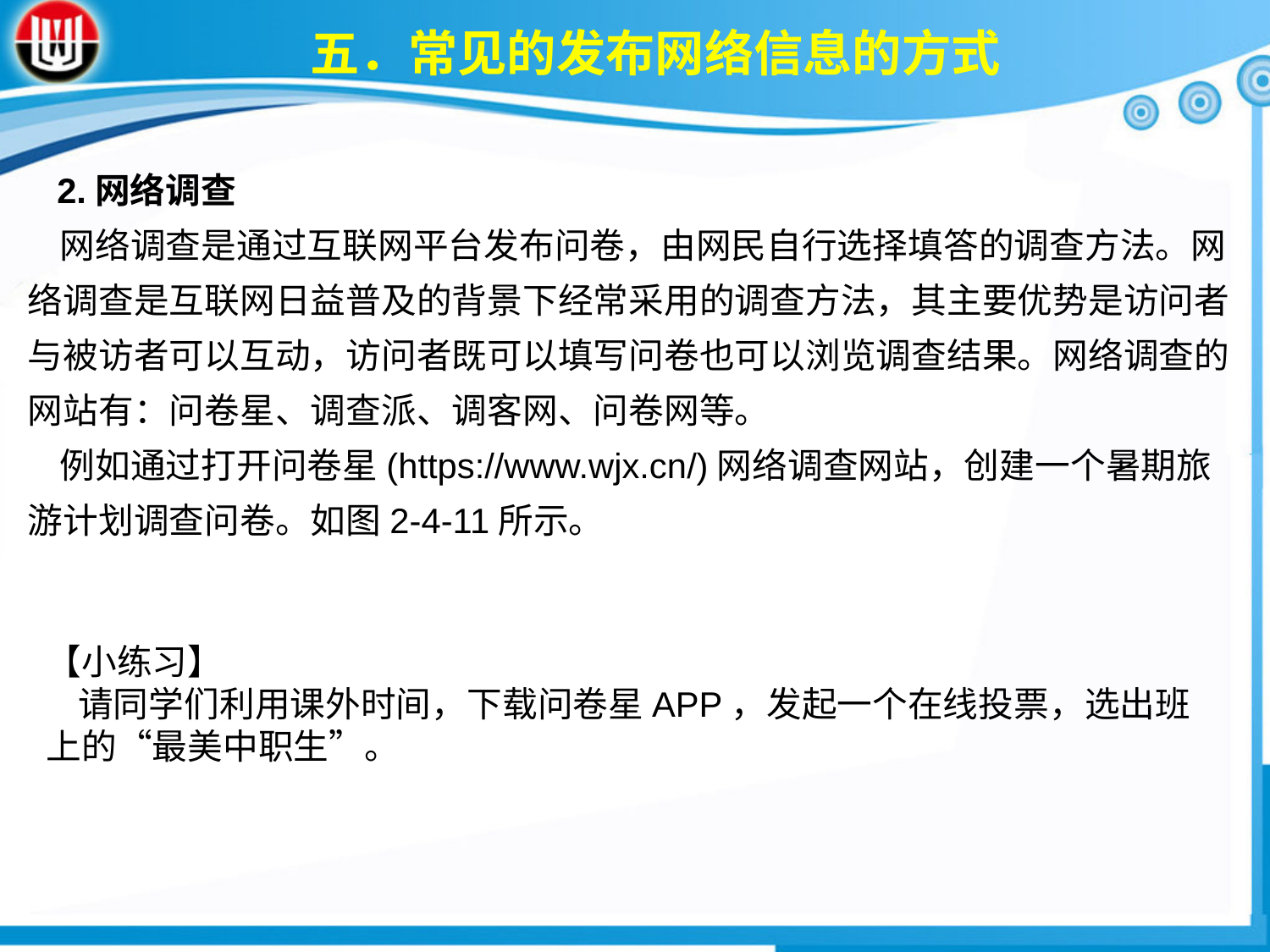

五．常见的发布网络信息的方式
   2.网络调查
   网络调查是通过互联网平台发布问卷，由网民自行选择填答的调查方法。网络调查是互联网日益普及的背景下经常采用的调查方法，其主要优势是访问者与被访者可以互动，访问者既可以填写问卷也可以浏览调查结果。网络调查的网站有：问卷星、调查派、调客网、问卷网等。   例如通过打开问卷星(https://www.wjx.cn/)网络调查网站，创建一个暑期旅游计划调查问卷。如图2-4-11所示。
【小练习】   请同学们利用课外时间，下载问卷星APP，发起一个在线投票，选出班上的“最美中职生”。